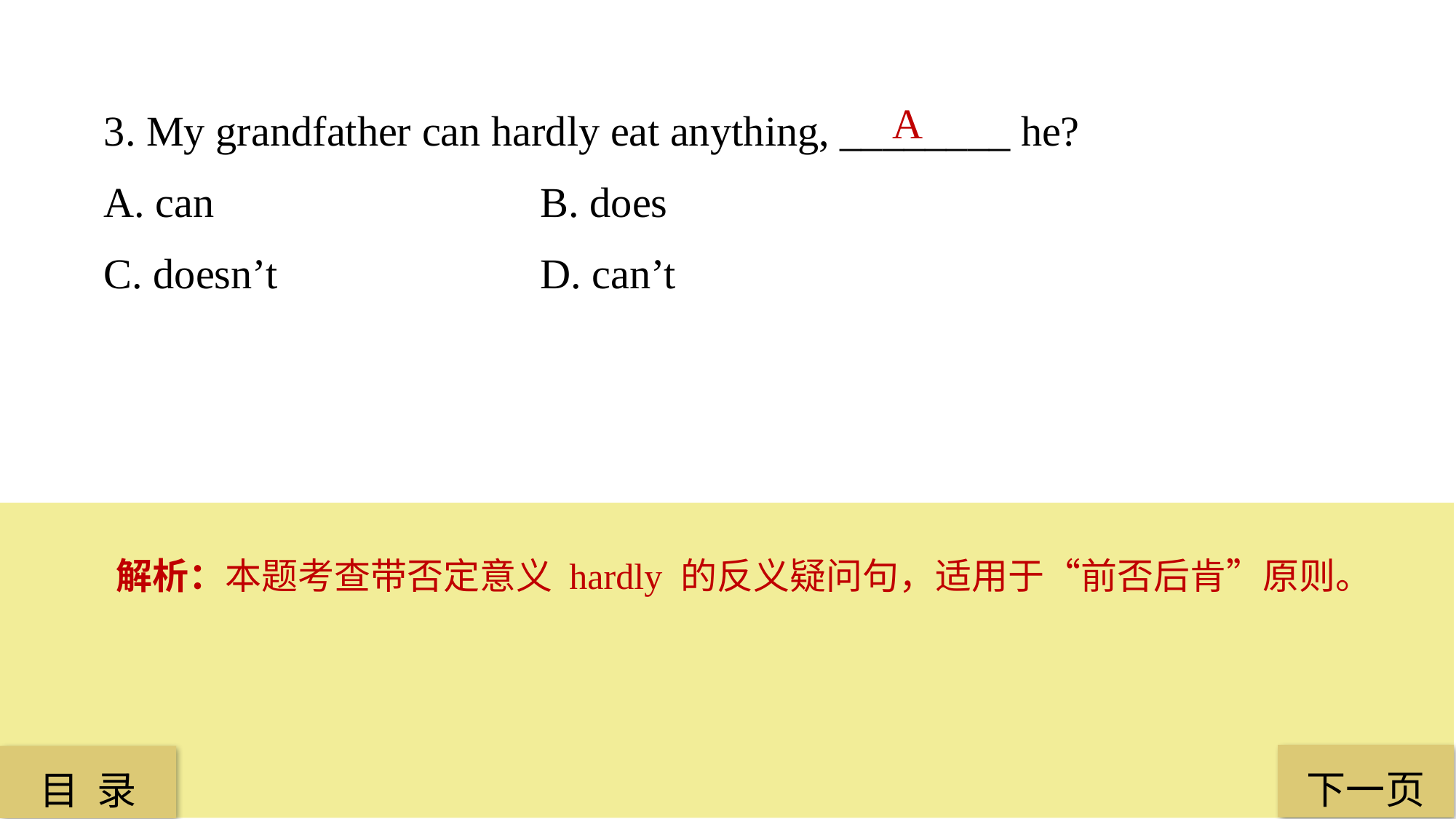

3. My grandfather can hardly eat anything, ________ he?
A. can 			B. does
C. doesn’t 			D. can’t
A
解析：本题考查带否定意义 hardly 的反义疑问句，适用于“前否后肯”原则。